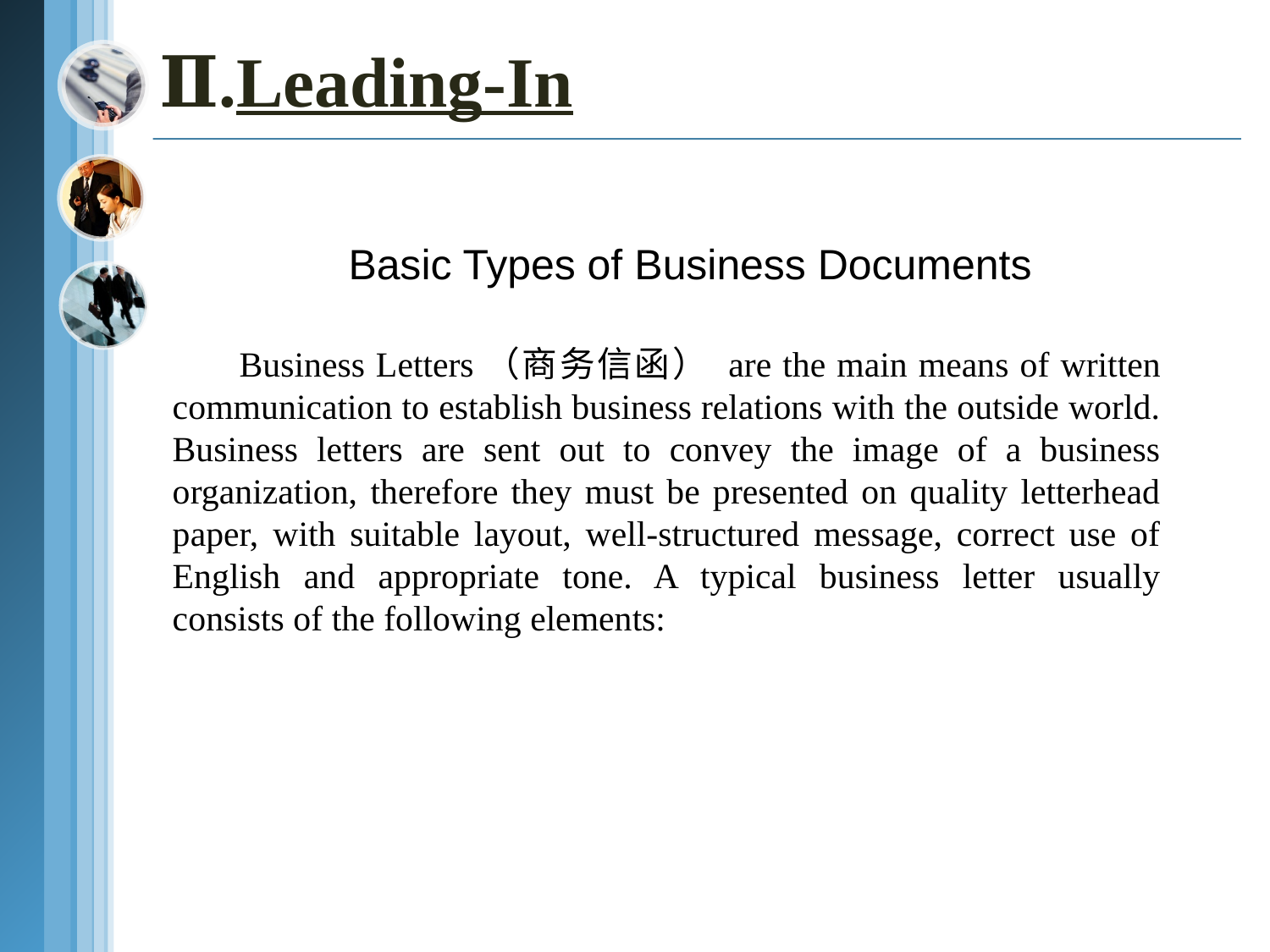

Ⅱ.Leading-In

   Basic Types of Business Documents

      Business Letters（商务信函） are the main means of written communication to establish business relations with the outside world. Business letters are sent out to convey the image of a business organization, therefore they must be presented on quality letterhead paper, with suitable layout, well-structured message, correct use of English and appropriate tone. A typical business letter usually consists of the following elements: